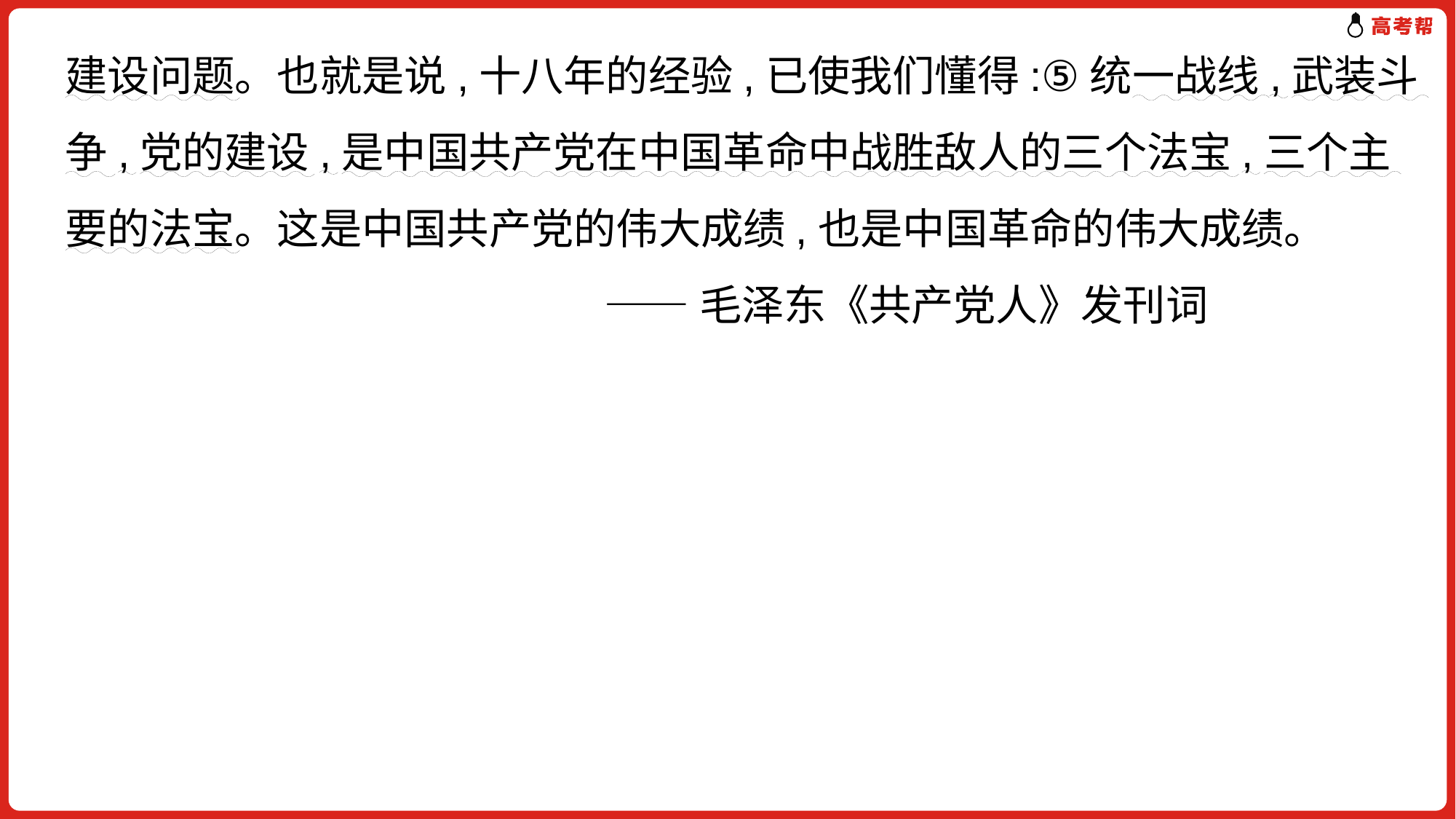

建设问题。也就是说,十八年的经验,已使我们懂得:⑤统一战线,武装斗争,党的建设,是中国共产党在中国革命中战胜敌人的三个法宝,三个主要的法宝。这是中国共产党的伟大成绩,也是中国革命的伟大成绩。
                                                         ——毛泽东《共产党人》发刊词